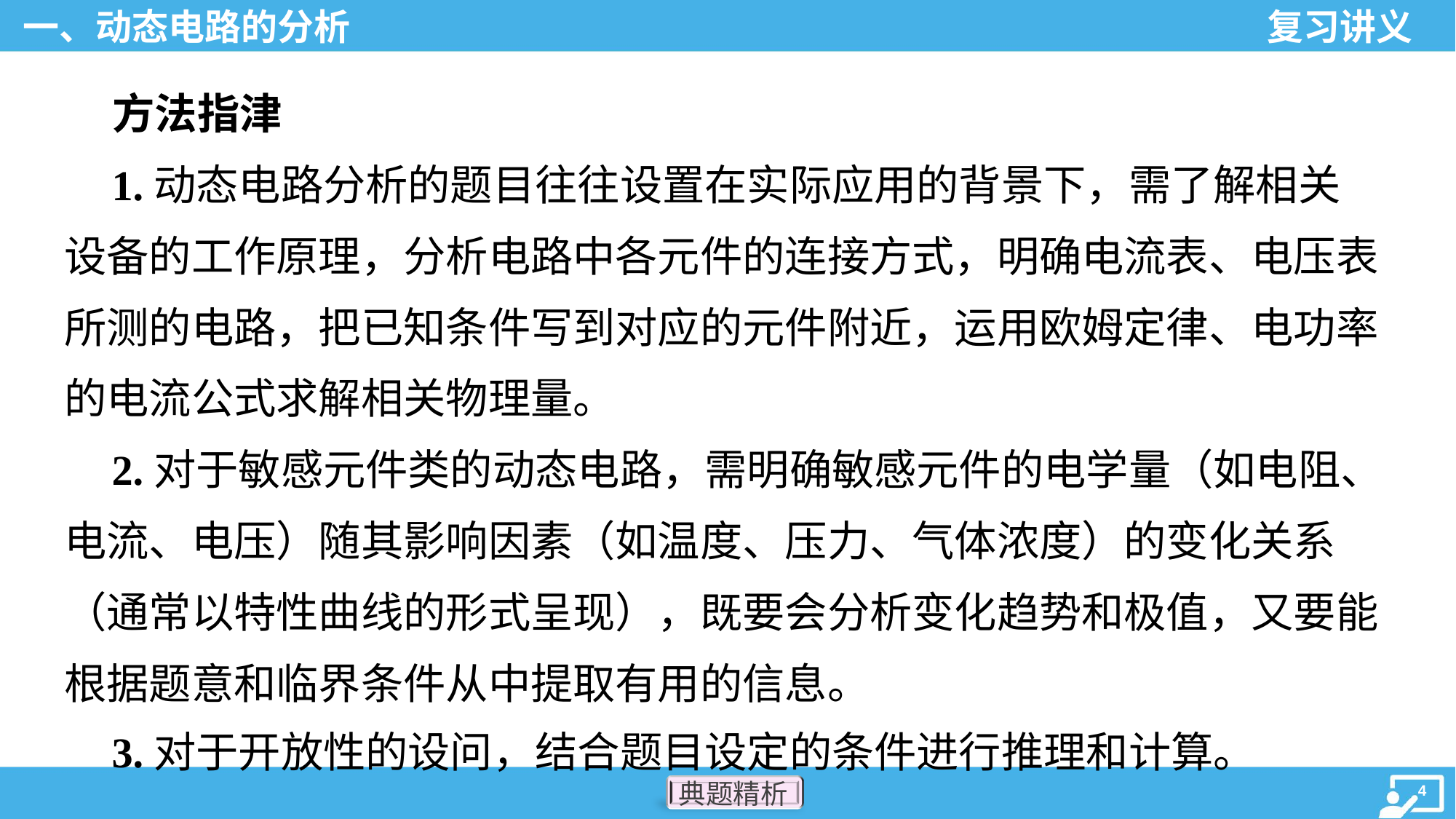

方法指津
    1.动态电路分析的题目往往设置在实际应用的背景下，需了解相关
设备的工作原理，分析电路中各元件的连接方式，明确电流表、电压表
所测的电路，把已知条件写到对应的元件附近，运用欧姆定律、电功率
的电流公式求解相关物理量。
    2.对于敏感元件类的动态电路，需明确敏感元件的电学量（如电阻、
电流、电压）随其影响因素（如温度、压力、气体浓度）的变化关系
（通常以特性曲线的形式呈现），既要会分析变化趋势和极值，又要能
根据题意和临界条件从中提取有用的信息。
    3.对于开放性的设问，结合题目设定的条件进行推理和计算。